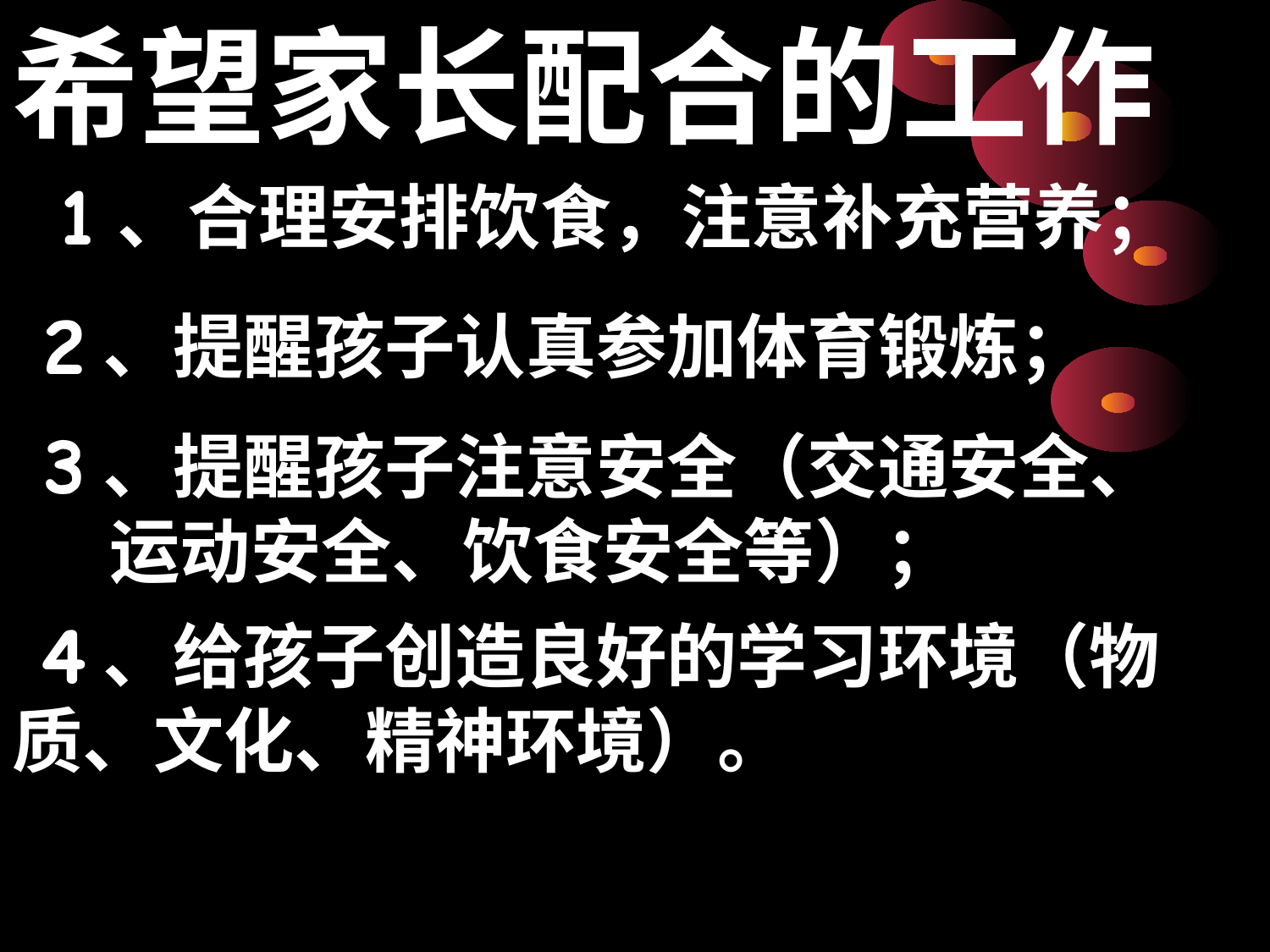

希望家长配合的工作
1、合理安排饮食，注意补充营养；
 2、提醒孩子认真参加体育锻炼；
 3、提醒孩子注意安全（交通安全、
     运动安全、饮食安全等）；
 4、给孩子创造良好的学习环境（物质、文化、精神环境）。